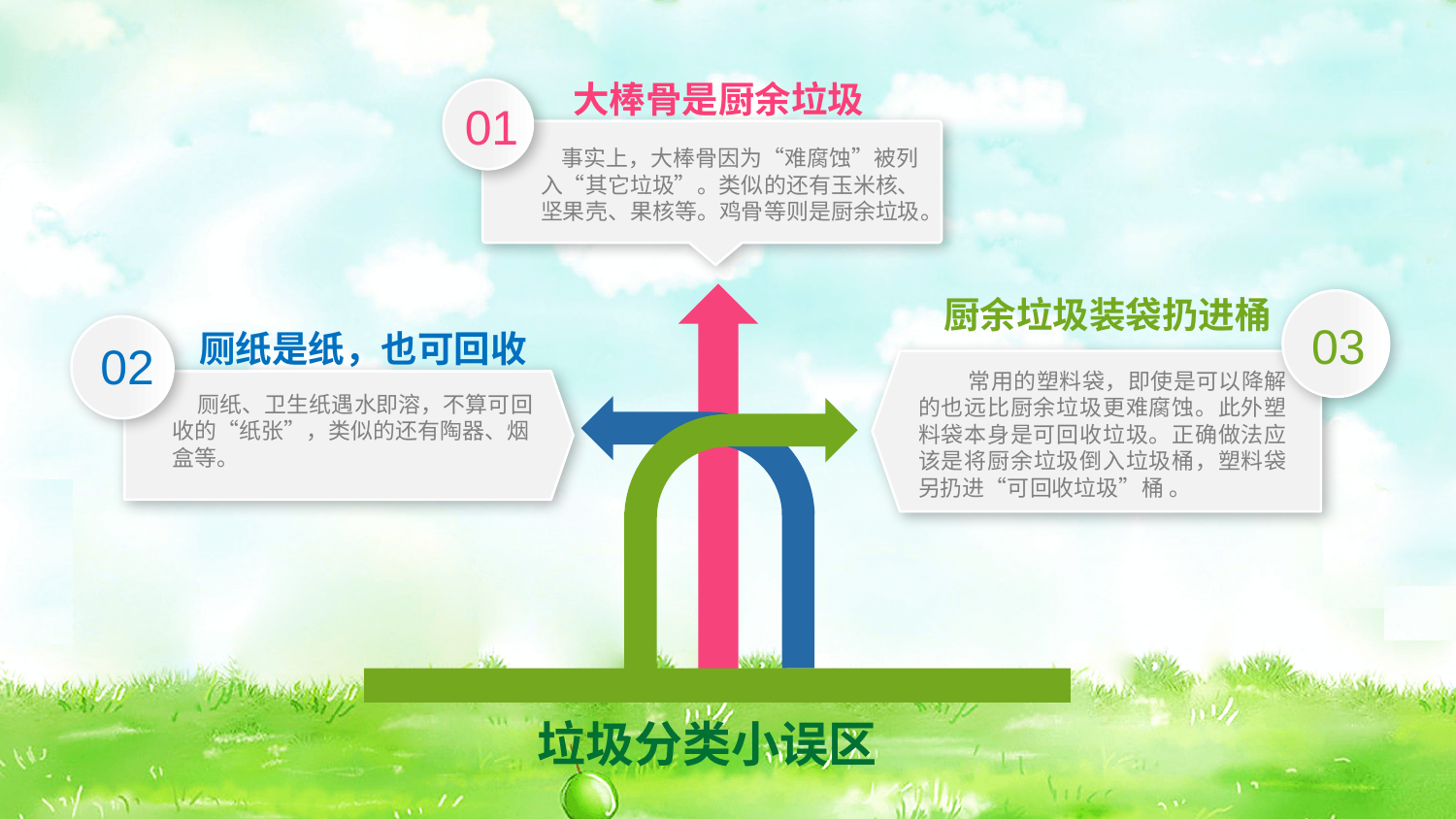

大棒骨是厨余垃圾

01

   事实上，大棒骨因为“难腐蚀”被列入“其它垃圾”。类似的还有玉米核、坚果壳、果核等。鸡骨等则是厨余垃圾。

厨余垃圾装袋扔进桶

03
厕纸是纸，也可回收

02

        常用的塑料袋，即使是可以降解的也远比厨余垃圾更难腐蚀。此外塑料袋本身是可回收垃圾。正确做法应该是将厨余垃圾倒入垃圾桶，塑料袋另扔进“可回收垃圾”桶 。

    厕纸、卫生纸遇水即溶，不算可回收的“纸张”，类似的还有陶器、烟盒等。

垃圾分类小误区